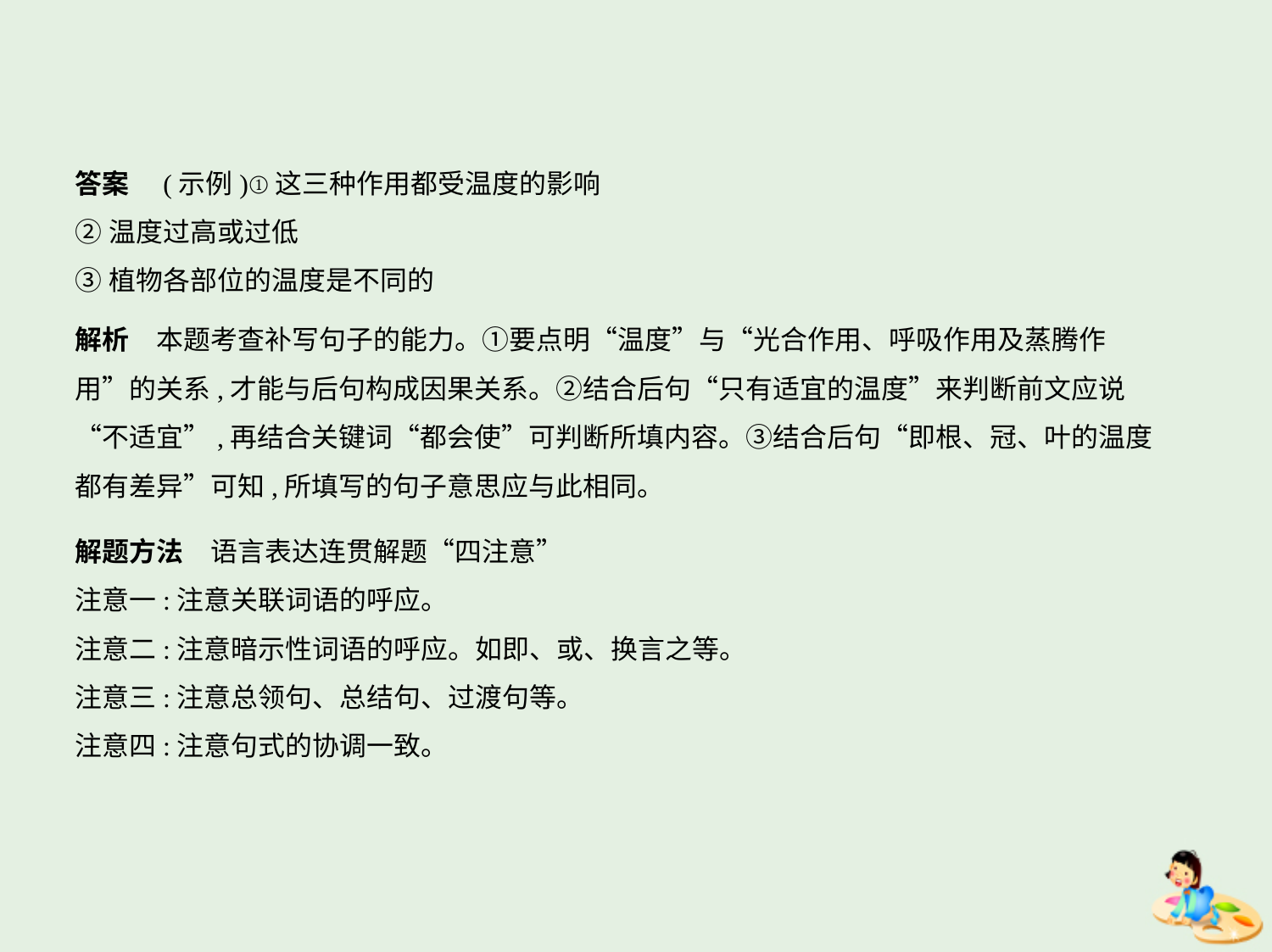

答案　(示例)①这三种作用都受温度的影响
②温度过高或过低
③植物各部位的温度是不同的
解析　本题考查补写句子的能力。①要点明“温度”与“光合作用、呼吸作用及蒸腾作
用”的关系,才能与后句构成因果关系。②结合后句“只有适宜的温度”来判断前文应说
“不适宜”,再结合关键词“都会使”可判断所填内容。③结合后句“即根、冠、叶的温度
都有差异”可知,所填写的句子意思应与此相同。
解题方法　语言表达连贯解题“四注意”
注意一:注意关联词语的呼应。
注意二:注意暗示性词语的呼应。如即、或、换言之等。
注意三:注意总领句、总结句、过渡句等。
注意四:注意句式的协调一致。